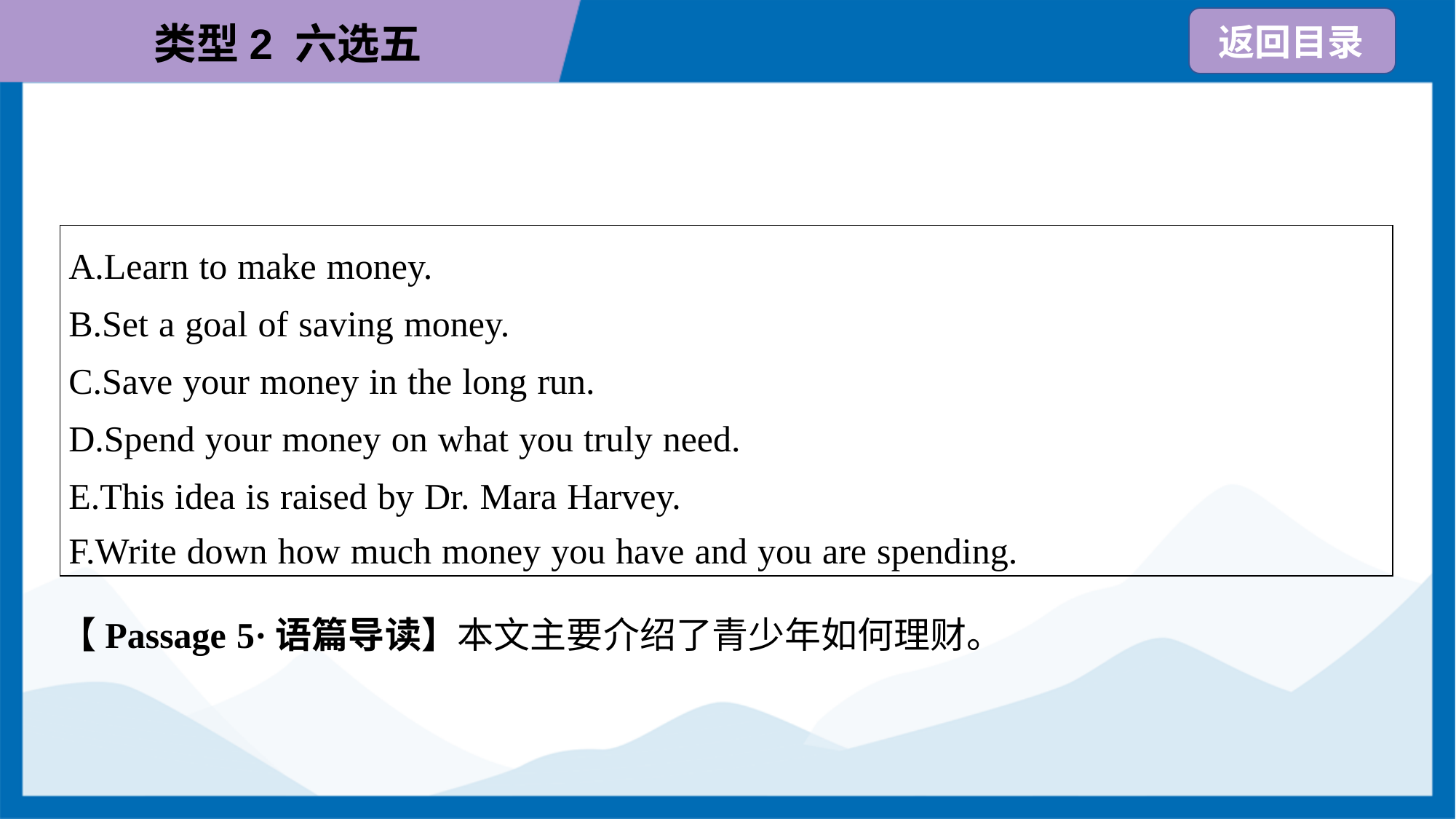

| A.Learn to make money. B.Set a goal of saving money. C.Save your money in the long run. D.Spend your money on what you truly need. E.This idea is raised by Dr. Mara Harvey. F.Write down how much money you have and you are spending. |
| --- |
【Passage 5·语篇导读】本文主要介绍了青少年如何理财。